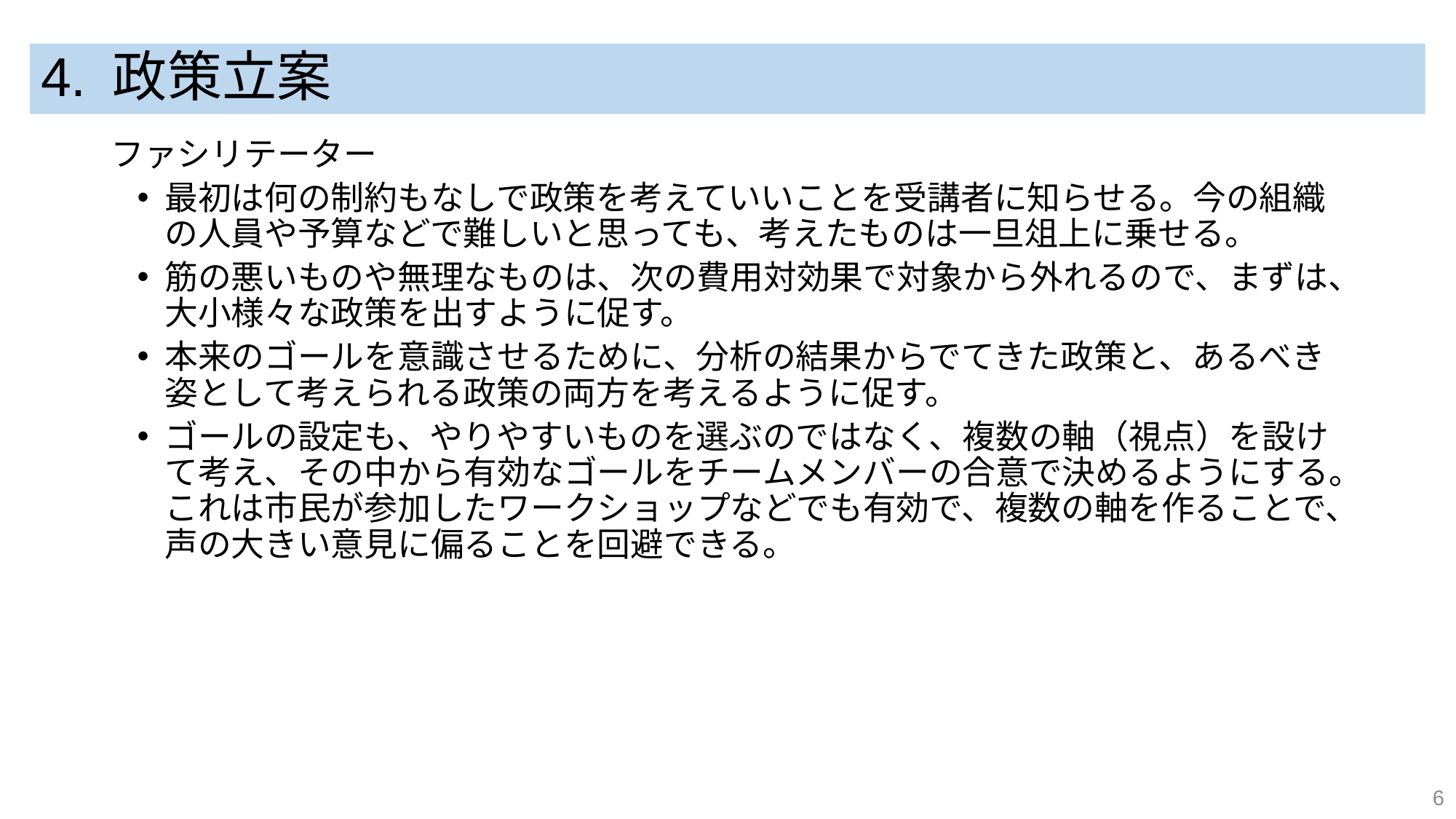

# 4. 政策立案
ファシリテーター
最初は何の制約もなしで政策を考えていいことを受講者に知らせる。今の組織の人員や予算などで難しいと思っても、考えたものは一旦俎上に乗せる。
筋の悪いものや無理なものは、次の費用対効果で対象から外れるので、まずは、大小様々な政策を出すように促す。
本来のゴールを意識させるために、分析の結果からでてきた政策と、あるべき姿として考えられる政策の両方を考えるように促す。
ゴールの設定も、やりやすいものを選ぶのではなく、複数の軸（視点）を設けて考え、その中から有効なゴールをチームメンバーの合意で決めるようにする。これは市民が参加したワークショップなどでも有効で、複数の軸を作ることで、声の大きい意見に偏ることを回避できる。
6